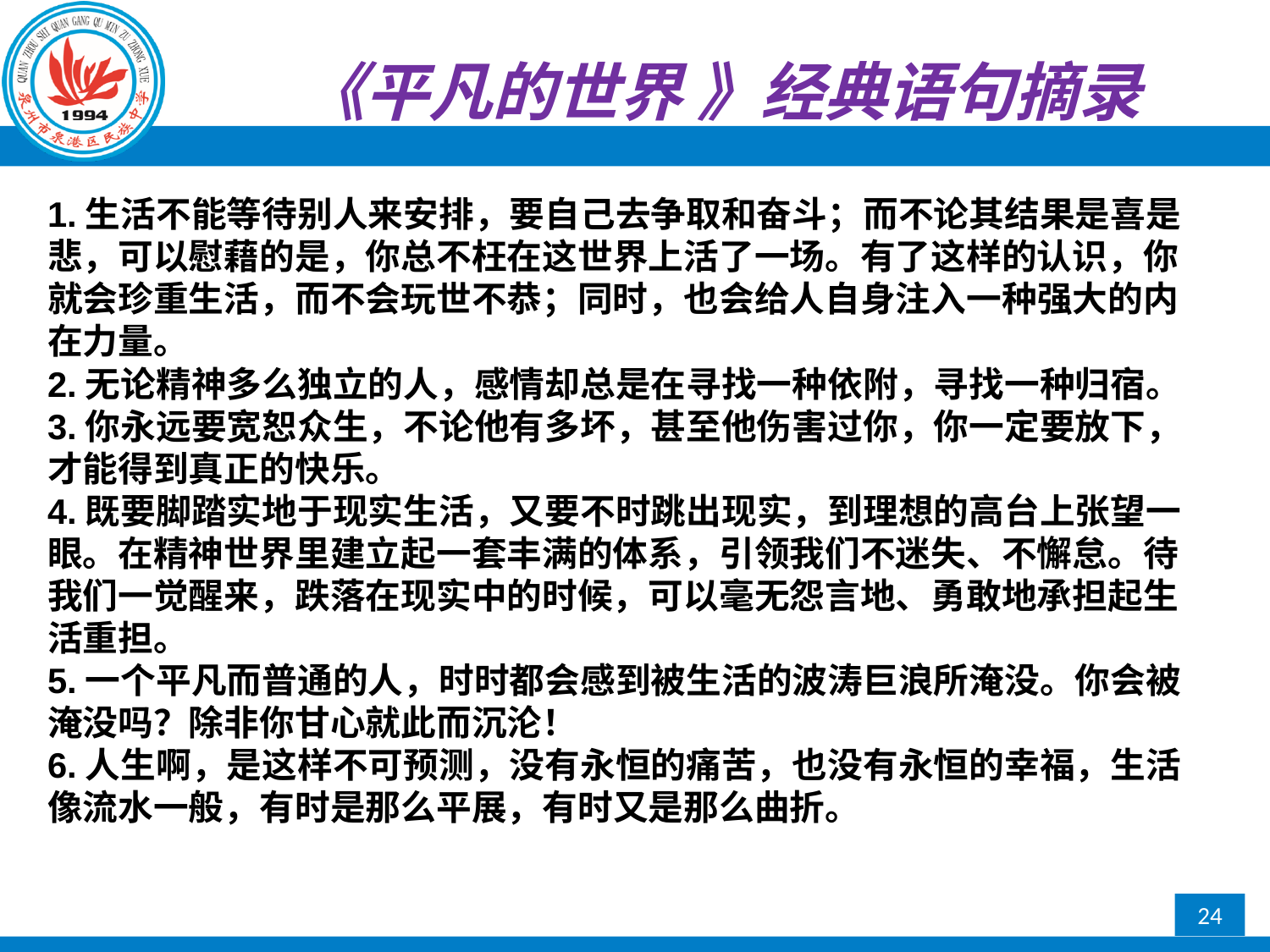

《平凡的世界 》经典语句摘录
1.生活不能等待别人来安排，要自己去争取和奋斗；而不论其结果是喜是悲，可以慰藉的是，你总不枉在这世界上活了一场。有了这样的认识，你就会珍重生活，而不会玩世不恭；同时，也会给人自身注入一种强大的内在力量。
2.无论精神多么独立的人，感情却总是在寻找一种依附，寻找一种归宿。
3.你永远要宽恕众生，不论他有多坏，甚至他伤害过你，你一定要放下，才能得到真正的快乐。
4.既要脚踏实地于现实生活，又要不时跳出现实，到理想的高台上张望一眼。在精神世界里建立起一套丰满的体系，引领我们不迷失、不懈怠。待我们一觉醒来，跌落在现实中的时候，可以毫无怨言地、勇敢地承担起生活重担。
5.一个平凡而普通的人，时时都会感到被生活的波涛巨浪所淹没。你会被淹没吗？除非你甘心就此而沉沦！
6.人生啊，是这样不可预测，没有永恒的痛苦，也没有永恒的幸福，生活像流水一般，有时是那么平展，有时又是那么曲折。